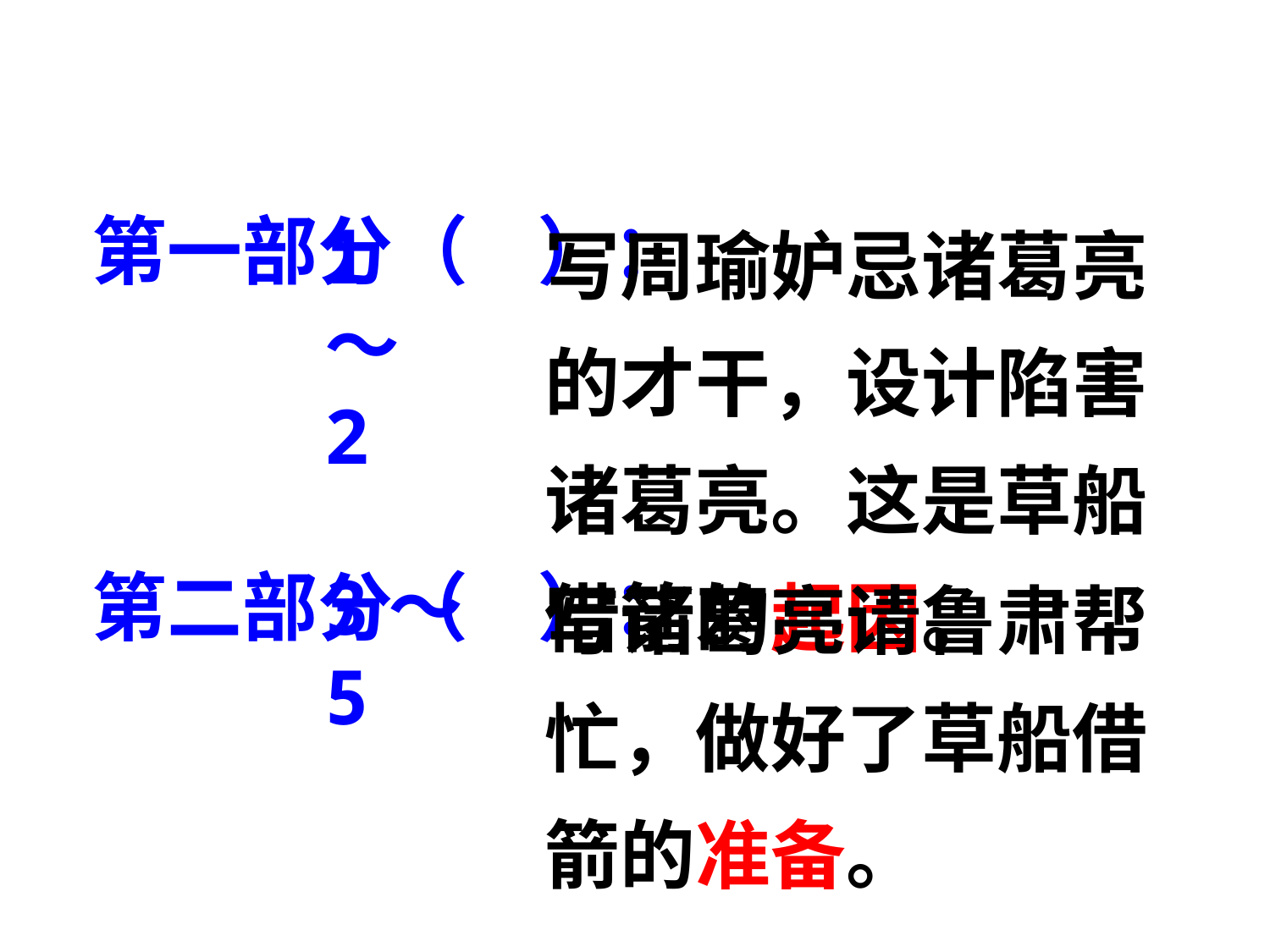

写周瑜妒忌诸葛亮的才干，设计陷害诸葛亮。这是草船借箭的起因。
第一部分（    ）：
1～2
写诸葛亮请鲁肃帮忙，做好了草船借箭的准备。
第二部分（    ）：
3～5